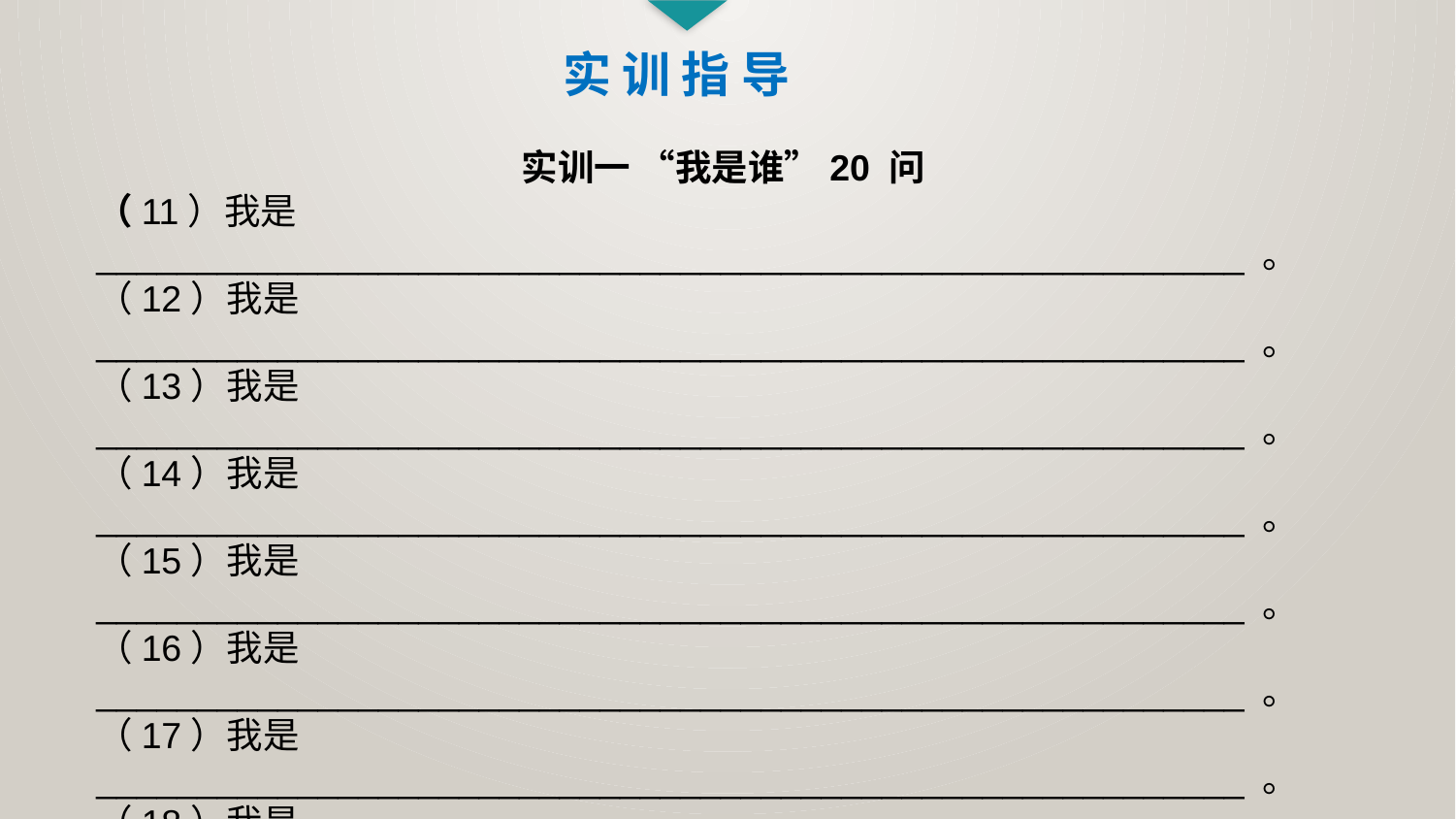

实 训 指 导
实训一 “我是谁”20 问
（11）我是_________________________________________________________ 。
（12）我是_________________________________________________________ 。
（13）我是_________________________________________________________ 。
（14）我是_________________________________________________________ 。
（15）我是_________________________________________________________ 。
（16）我是_________________________________________________________ 。
（17）我是_________________________________________________________ 。
（18）我是_________________________________________________________ 。
（19）我是_________________________________________________________ 。
（20）我是_________________________________________________________ 。
步骤 2 ：分析结果。你完成了多少句子？写到你优点的句子有多少？写到你缺点的句子有多少？

84